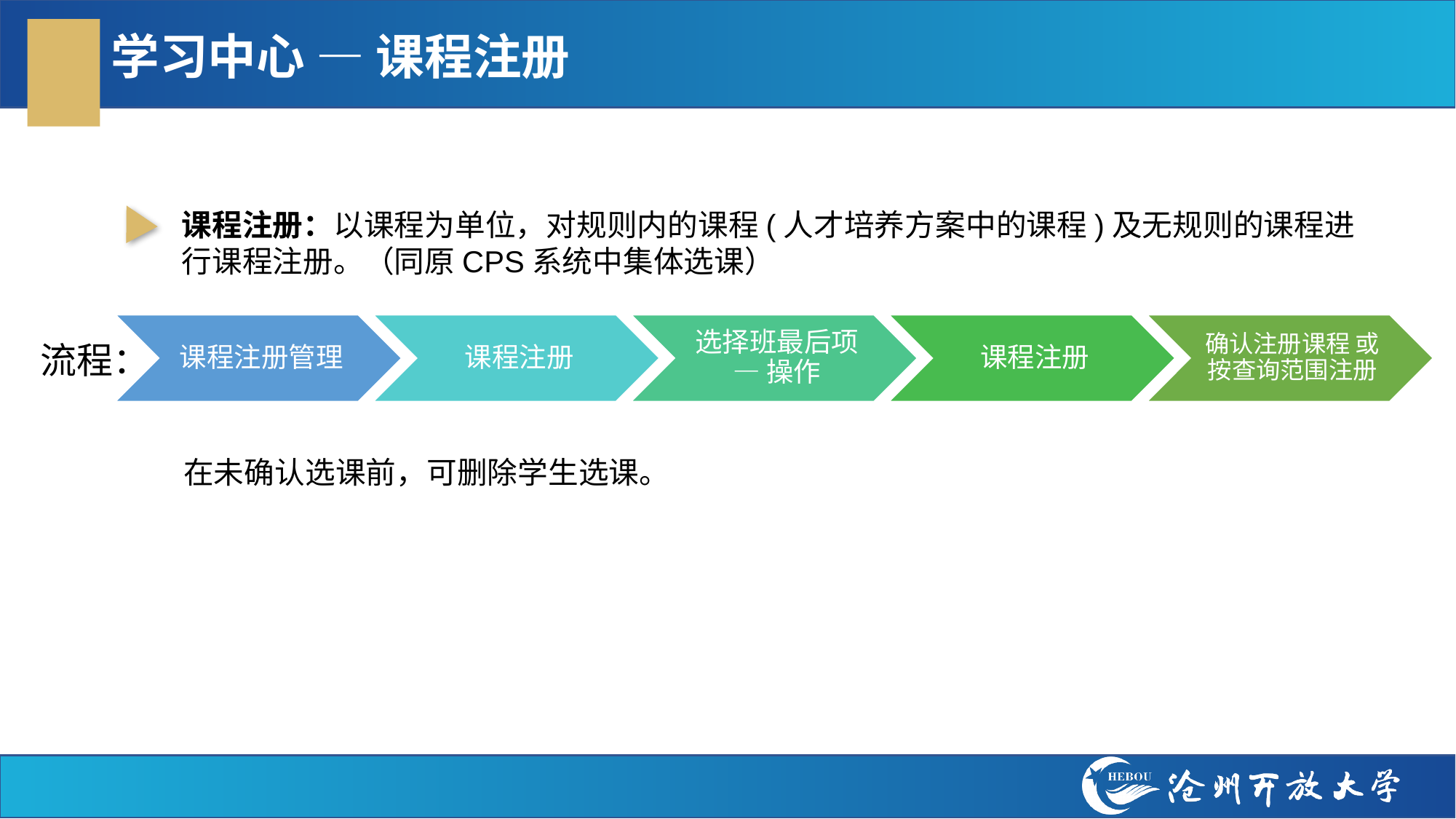

# 学习中心 — 课程注册
课程注册：以课程为单位，对规则内的课程(人才培养方案中的课程)及无规则的课程进行课程注册。（同原CPS系统中集体选课）

课程注册管理
课程注册
选择班最后项 — 操作
课程注册
确认注册课程 或 按查询范围注册
流程：
在未确认选课前，可删除学生选课。